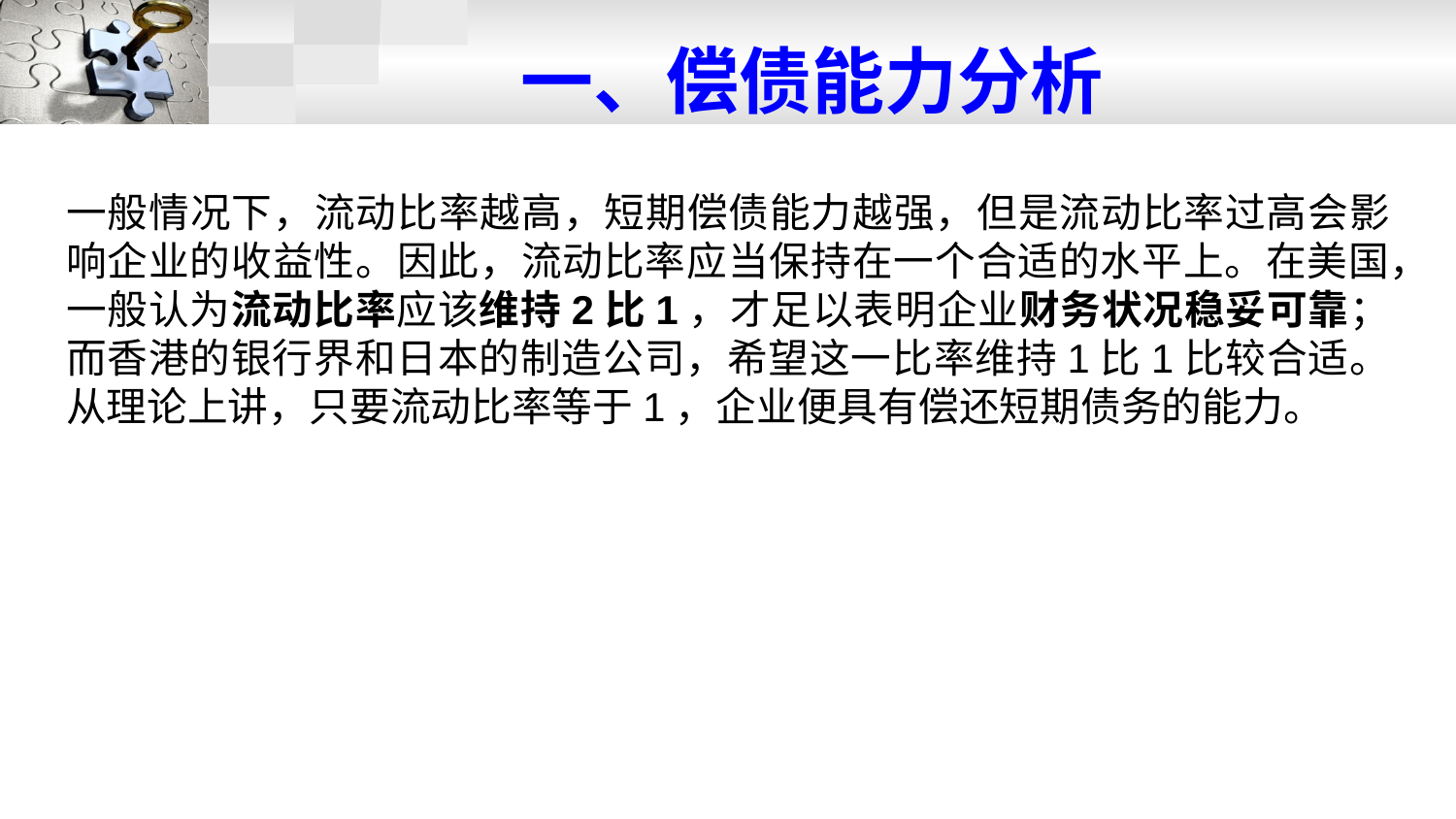

# 一、偿债能力分析
一般情况下，流动比率越高，短期偿债能力越强，但是流动比率过高会影响企业的收益性。因此，流动比率应当保持在一个合适的水平上。在美国，一般认为流动比率应该维持2比1，才足以表明企业财务状况稳妥可靠；而香港的银行界和日本的制造公司，希望这一比率维持1比1比较合适。从理论上讲，只要流动比率等于1，企业便具有偿还短期债务的能力。